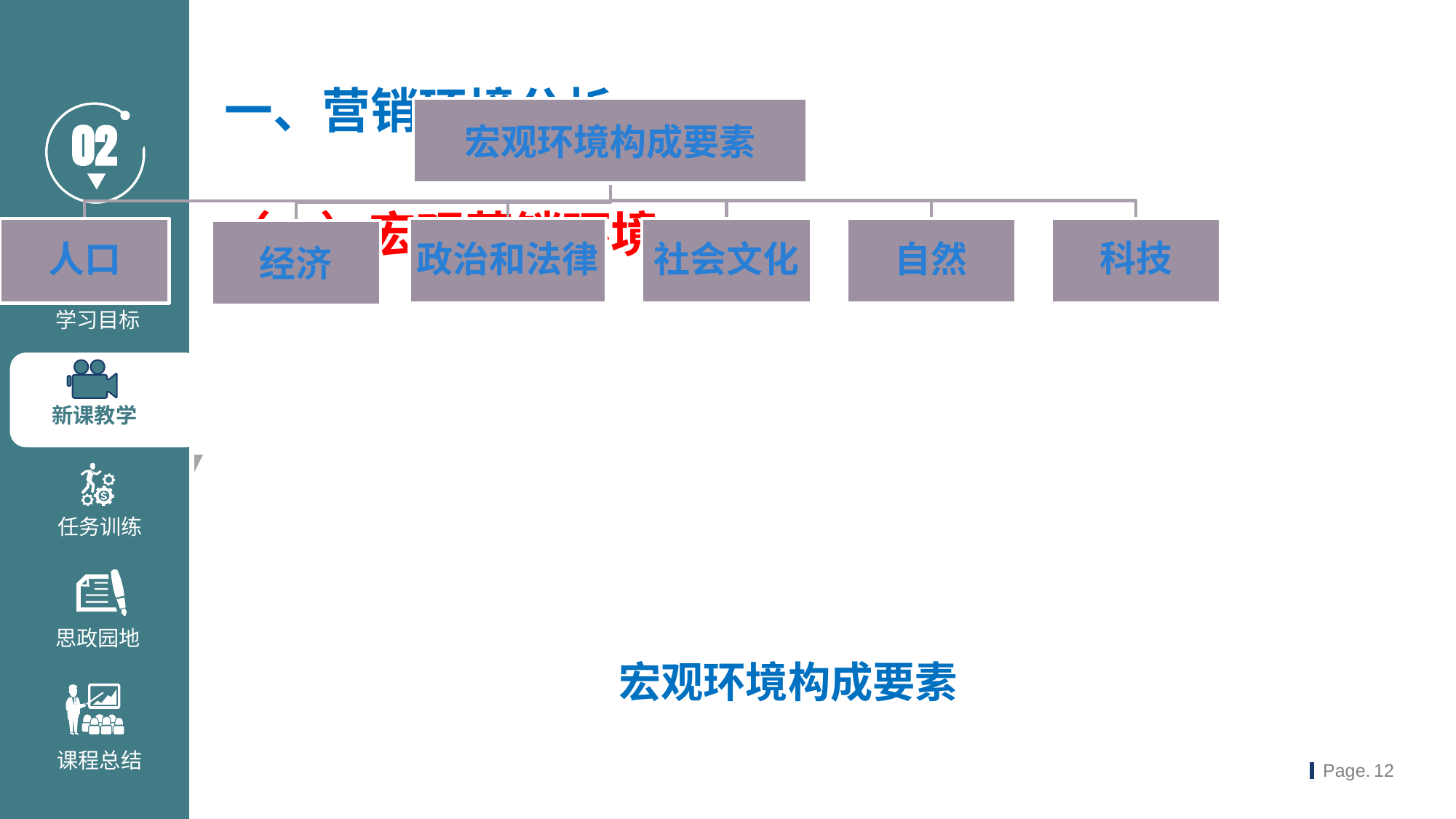

一、营销环境分析
（一）宏观营销环境
宏观环境构成要素
人口
经济
政治和法律
社会文化
自然
科技
宏观环境构成要素